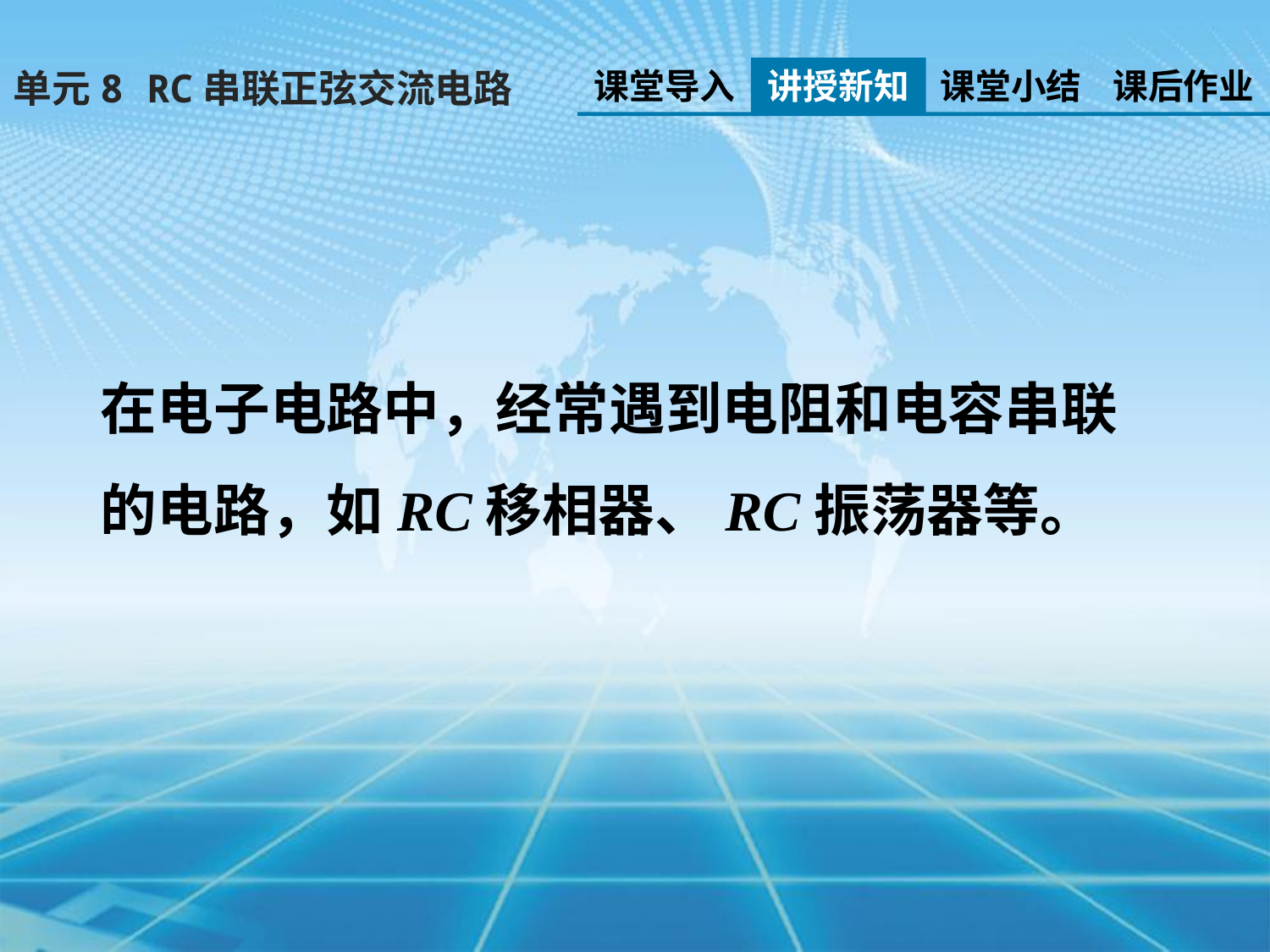

课堂导入
讲授新知
课堂小结
课后作业
单元8 RC串联正弦交流电路
在电子电路中，经常遇到电阻和电容串联的电路，如RC移相器、RC振荡器等。